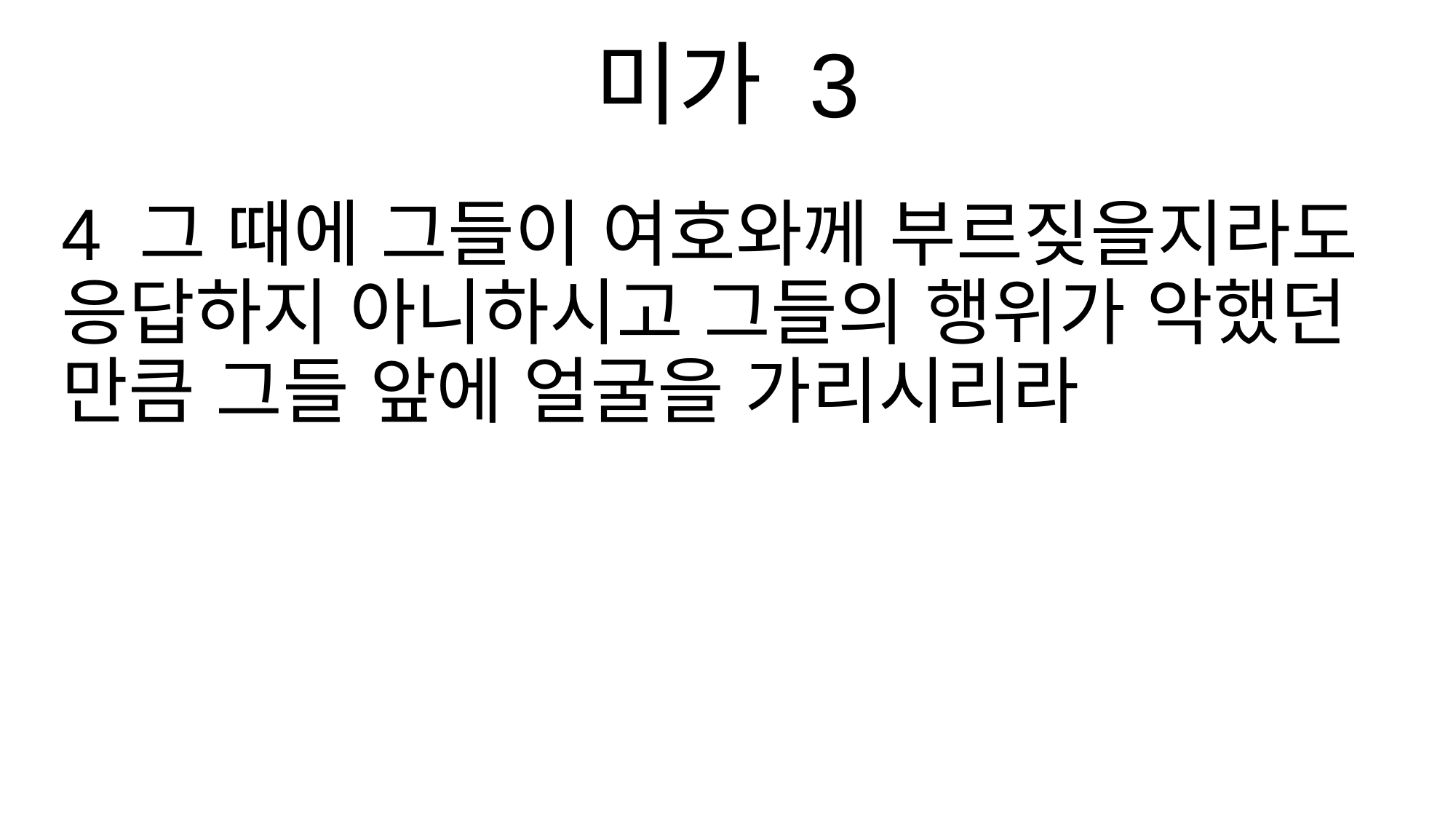

미가 3
4 그 때에 그들이 여호와께 부르짖을지라도 응답하지 아니하시고 그들의 행위가 악했던 만큼 그들 앞에 얼굴을 가리시리라